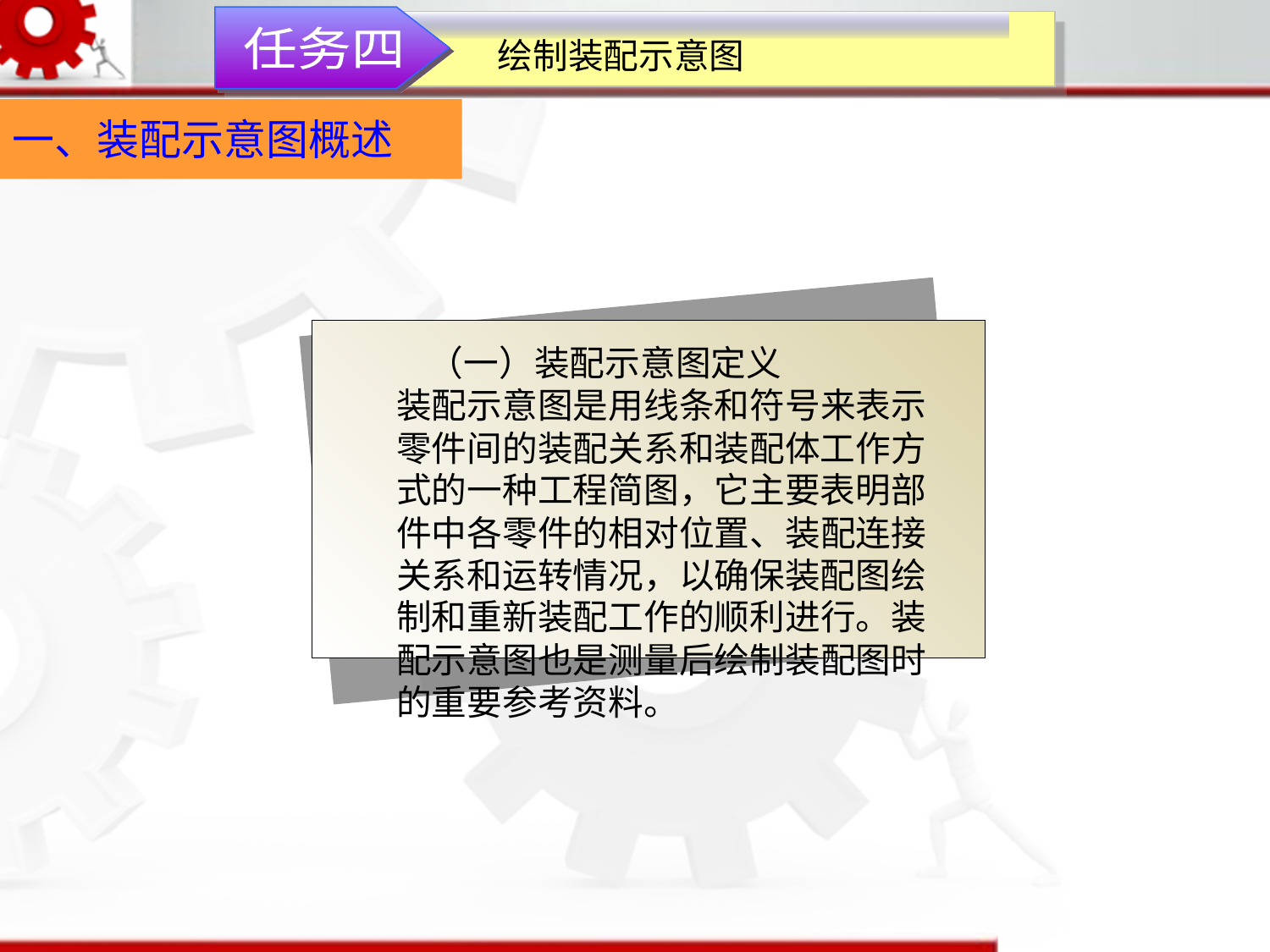

任务四
绘制装配示意图
一、装配示意图概述

   （一）装配示意图定义
装配示意图是用线条和符号来表示零件间的装配关系和装配体工作方式的一种工程简图，它主要表明部件中各零件的相对位置、装配连接关系和运转情况，以确保装配图绘制和重新装配工作的顺利进行。装配示意图也是测量后绘制装配图时的重要参考资料。